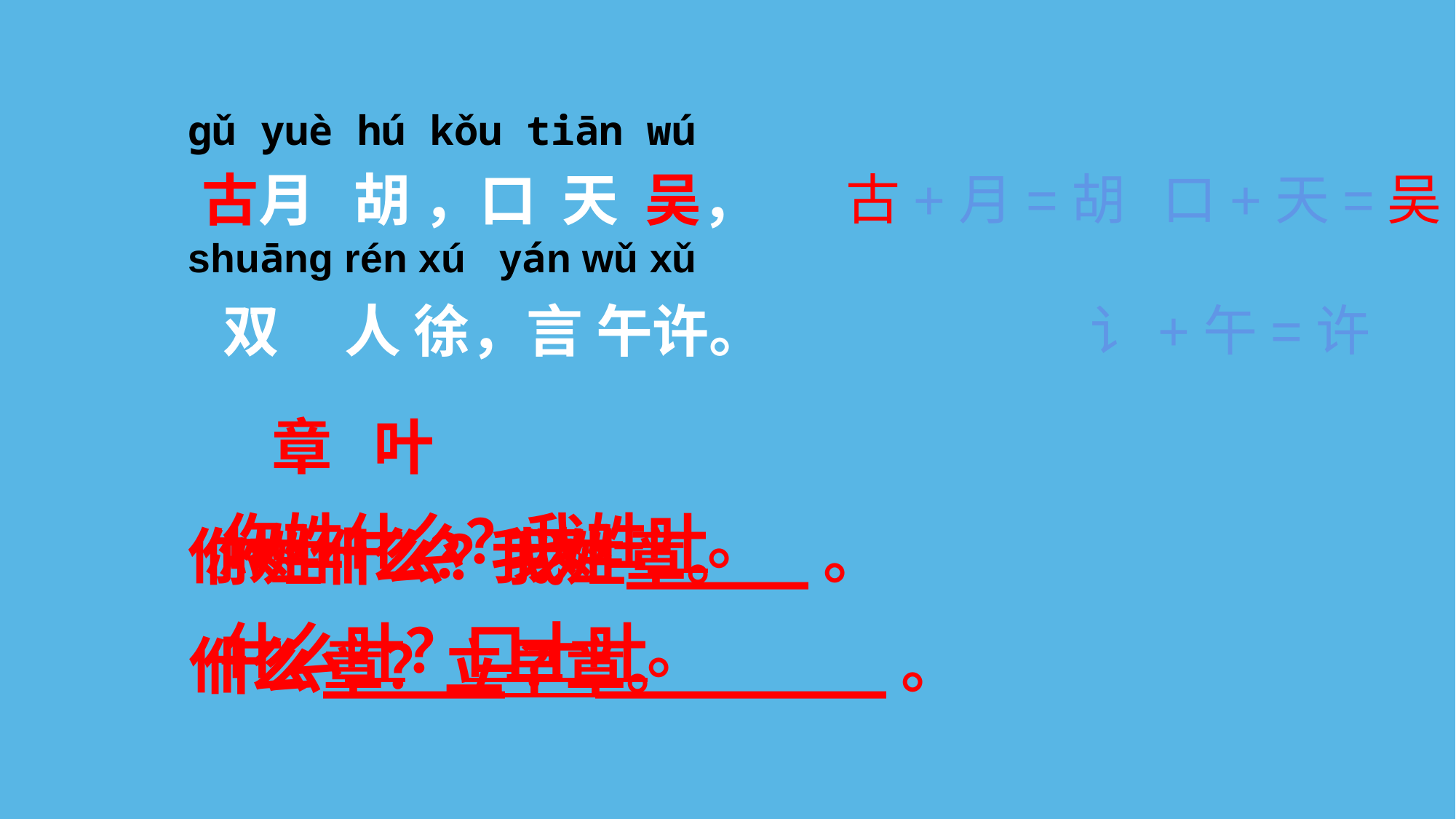

#
ɡǔ yuè hú kǒu tiān wú
古月   胡 ，口  天  吴，
shuānɡ rén xú   yán wǔ xǔ
双     人 徐，言 午许。
古+月=胡   口+天=吴

                   讠+午=许

     章   叶
你姓什么？我姓_____。
什么_____？________。
你姓什么？我姓叶。
什么叶？口十叶。
你姓什么？我姓章。
什么章？立早章。